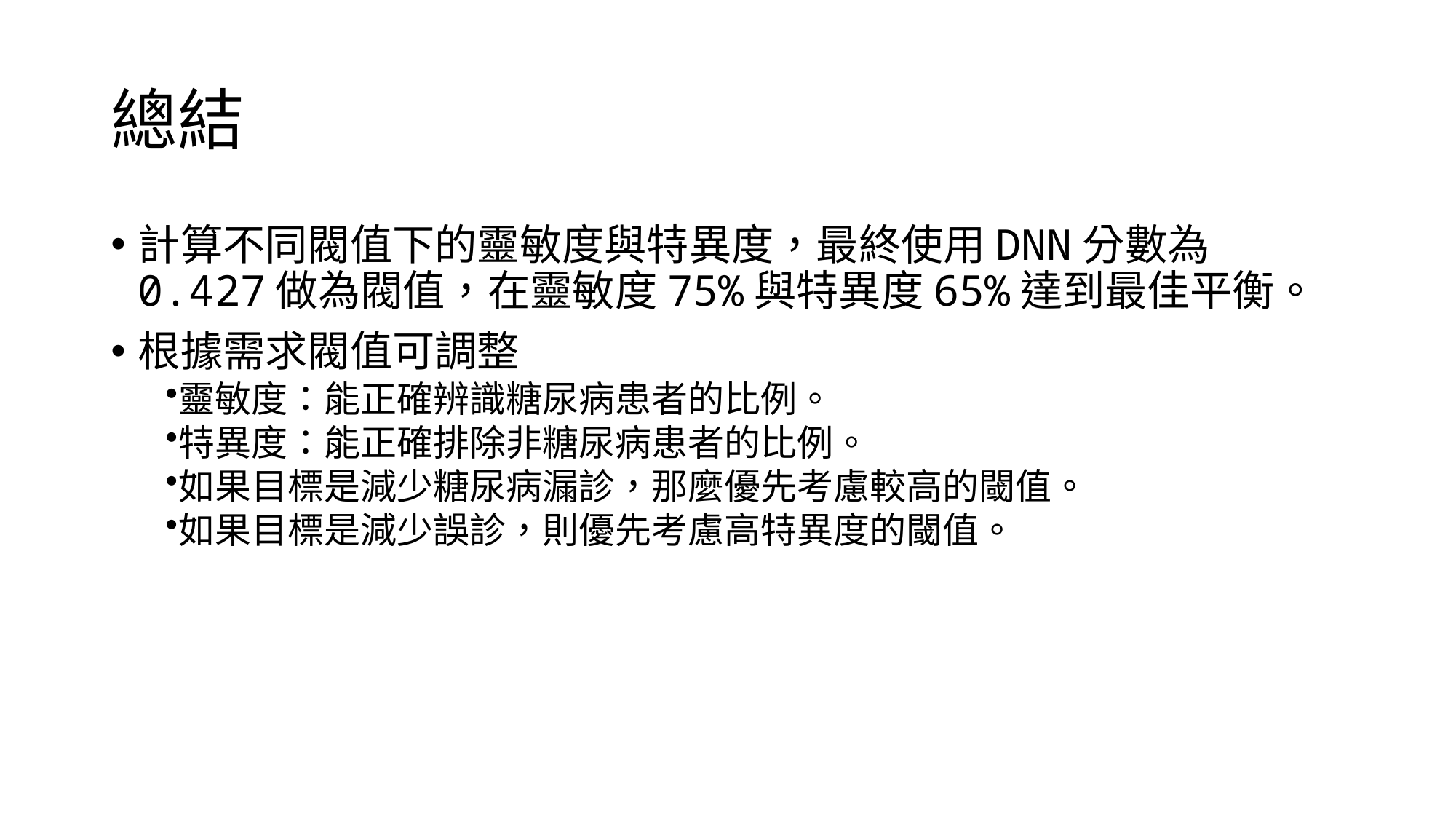

# 總結
計算不同閥值下的靈敏度與特異度，最終使用DNN分數為0.427做為閥值，在靈敏度75%與特異度65%達到最佳平衡。
根據需求閥值可調整
靈敏度：能正確辨識糖尿病患者的比例。
特異度：能正確排除非糖尿病患者的比例。
如果目標是減少糖尿病漏診，那麼優先考慮較高的閾值。
如果目標是減少誤診，則優先考慮高特異度的閾值。